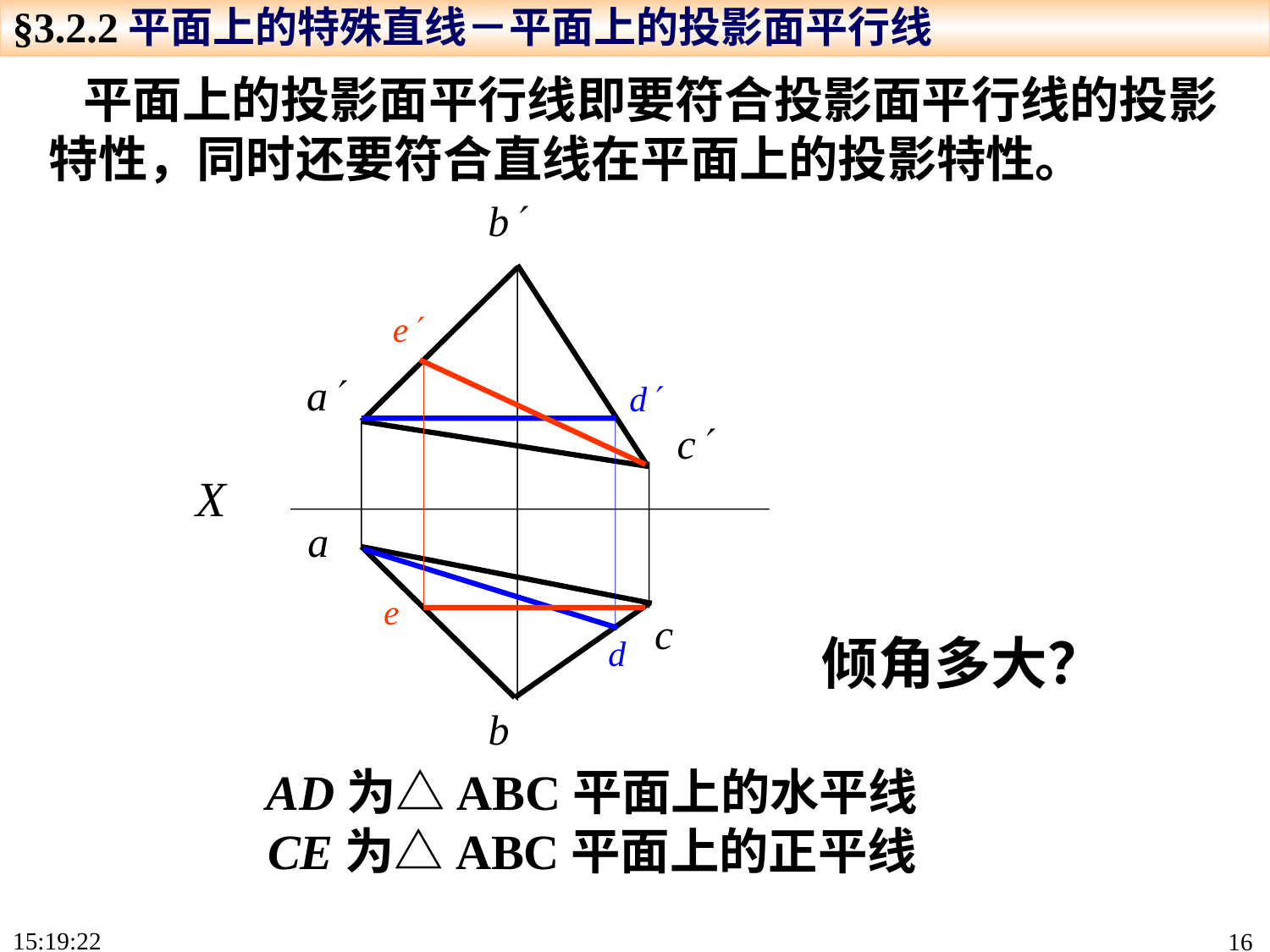

§3.2.2平面上的特殊直线－平面上的投影面平行线
  平面上的投影面平行线即要符合投影面平行线的投影特性，同时还要符合直线在平面上的投影特性。
b′

a′
c′

X

a

c

b

e′

d′

d
倾角多大？
e

AD为△ABC平面上的水平线
CE为△ABC平面上的正平线
15:19:22
16